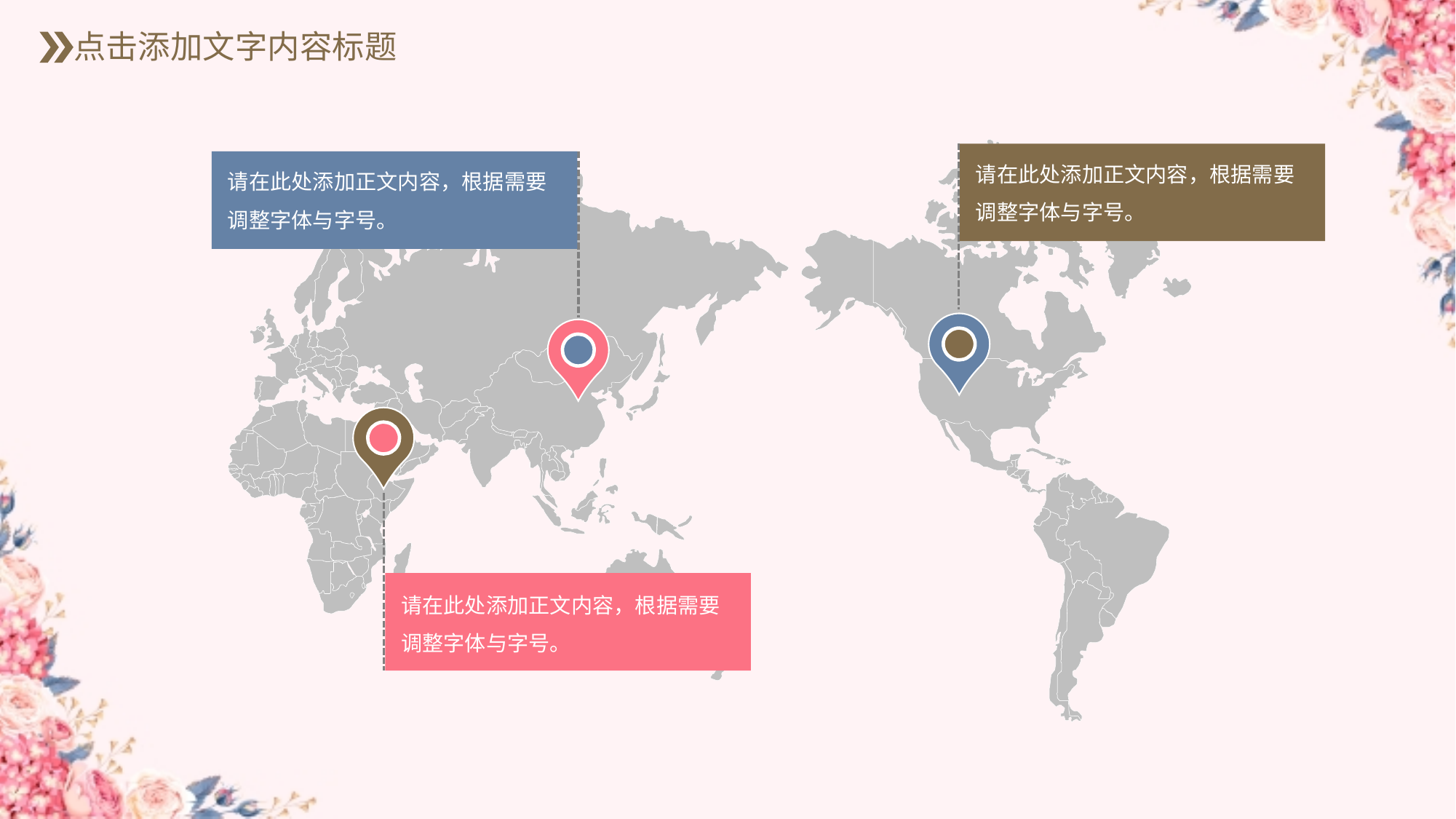

点击添加文字内容标题

请在此处添加正文内容，根据需要调整字体与字号。

请在此处添加正文内容，根据需要调整字体与字号。

请在此处添加正文内容，根据需要调整字体与字号。